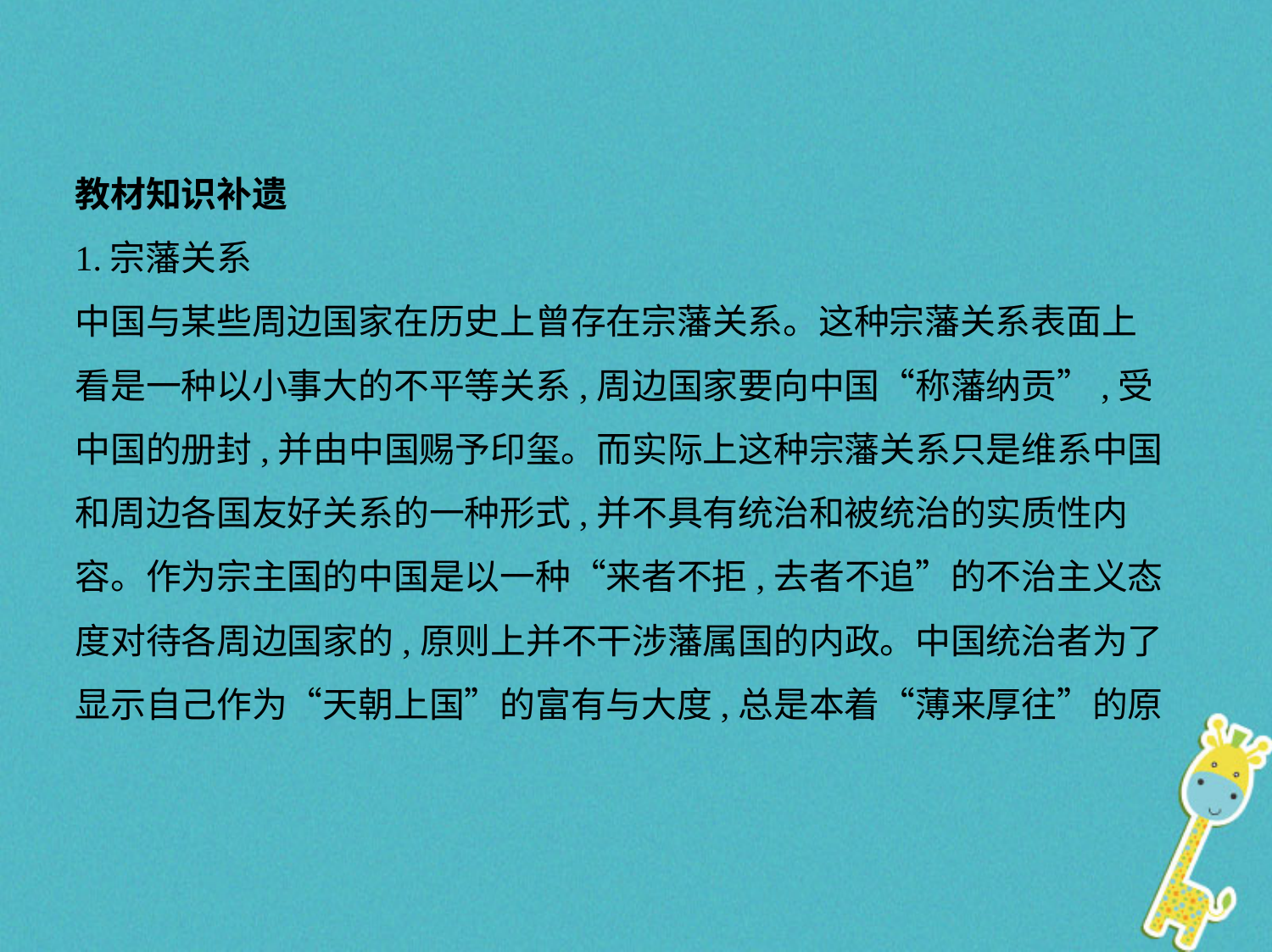

教材知识补遗
1.宗藩关系
中国与某些周边国家在历史上曾存在宗藩关系。这种宗藩关系表面上
看是一种以小事大的不平等关系,周边国家要向中国“称藩纳贡”,受
中国的册封,并由中国赐予印玺。而实际上这种宗藩关系只是维系中国
和周边各国友好关系的一种形式,并不具有统治和被统治的实质性内
容。作为宗主国的中国是以一种“来者不拒,去者不追”的不治主义态
度对待各周边国家的,原则上并不干涉藩属国的内政。中国统治者为了
显示自己作为“天朝上国”的富有与大度,总是本着“薄来厚往”的原